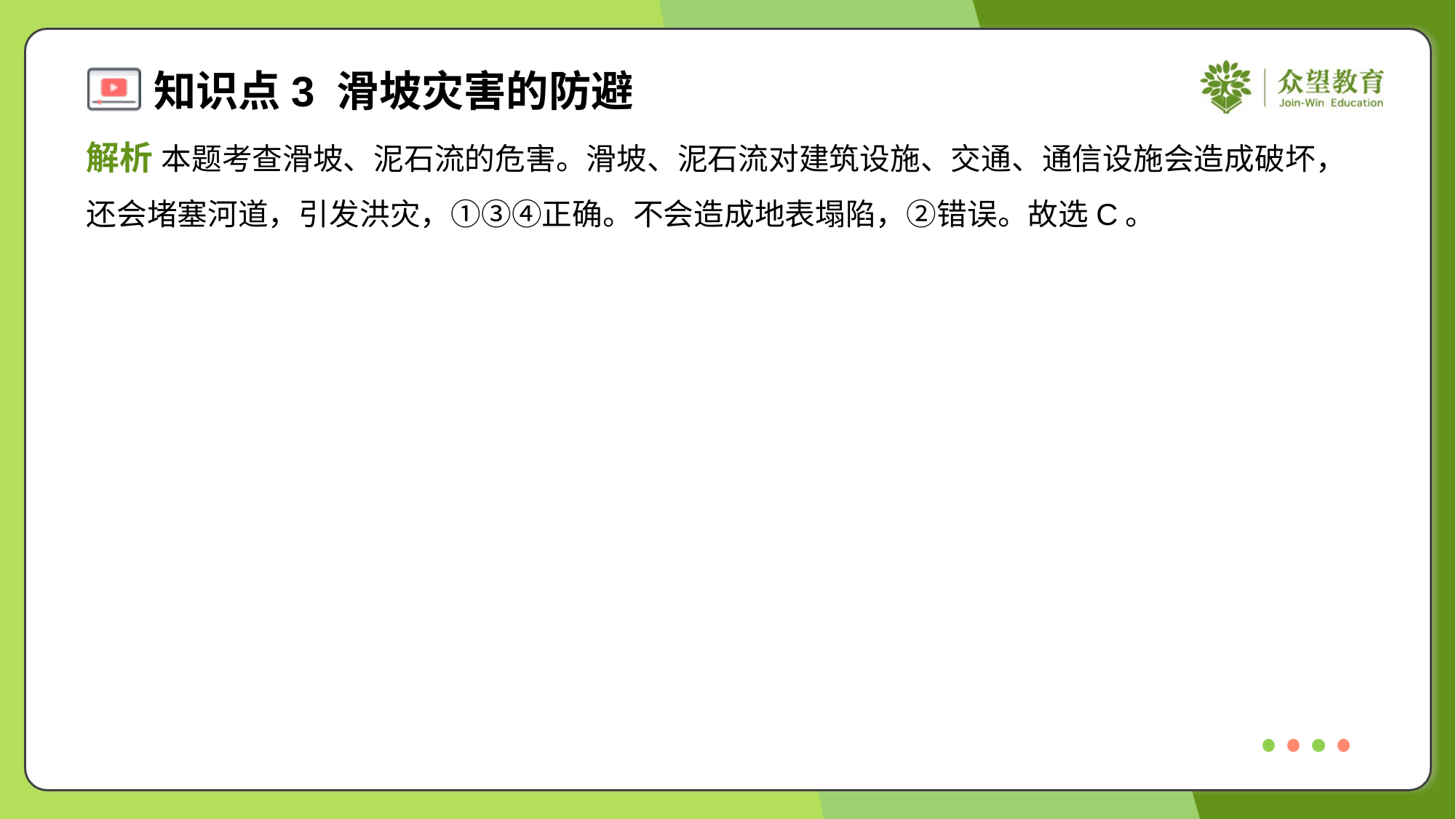

解析 本题考查滑坡、泥石流的危害。滑坡、泥石流对建筑设施、交通、通信设施会造成破坏，
还会堵塞河道，引发洪灾，①③④正确。不会造成地表塌陷，②错误。故选C。